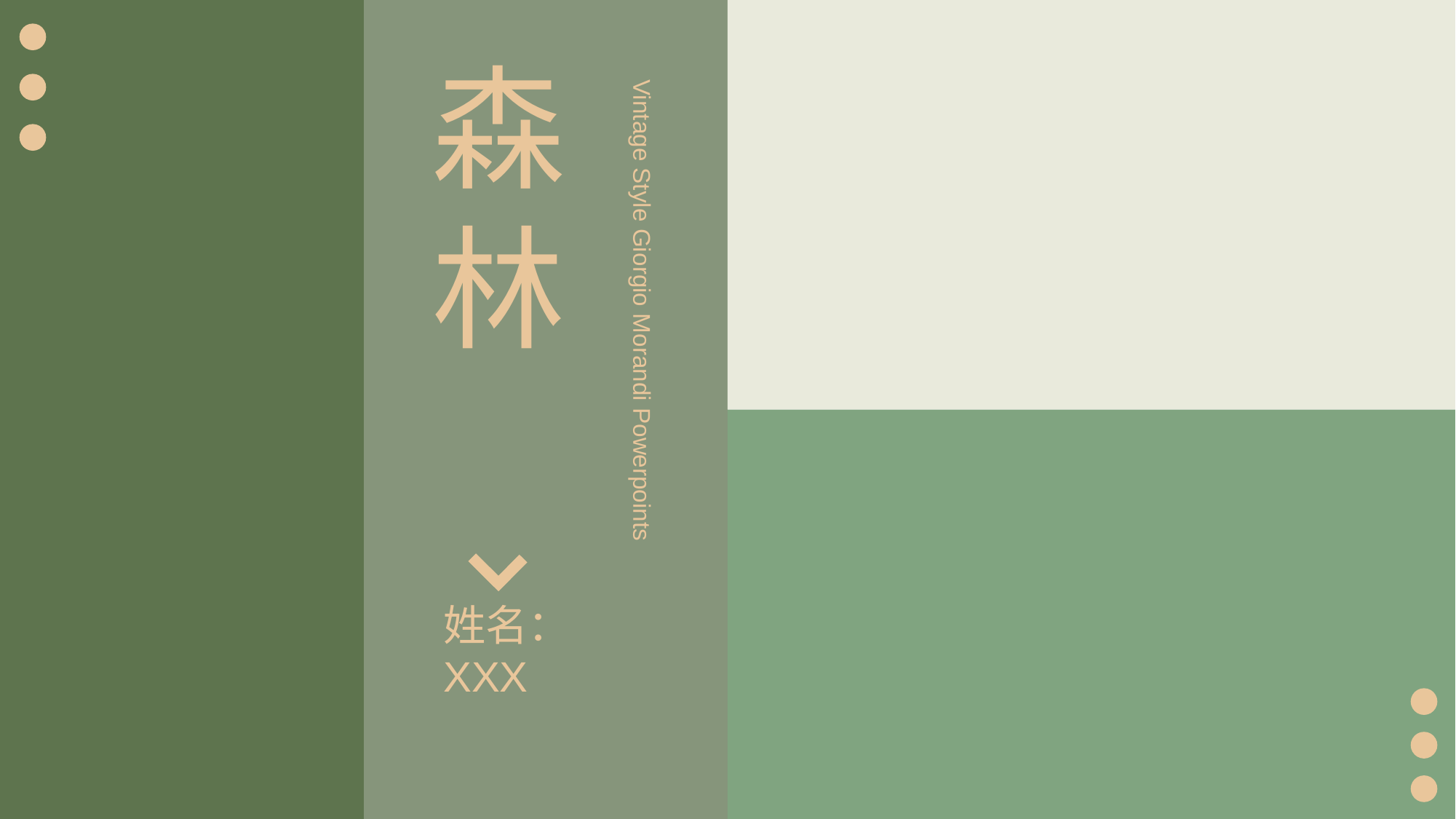

森林

Vintage Style Giorgio Morandi Powerpoints

姓名：XXX